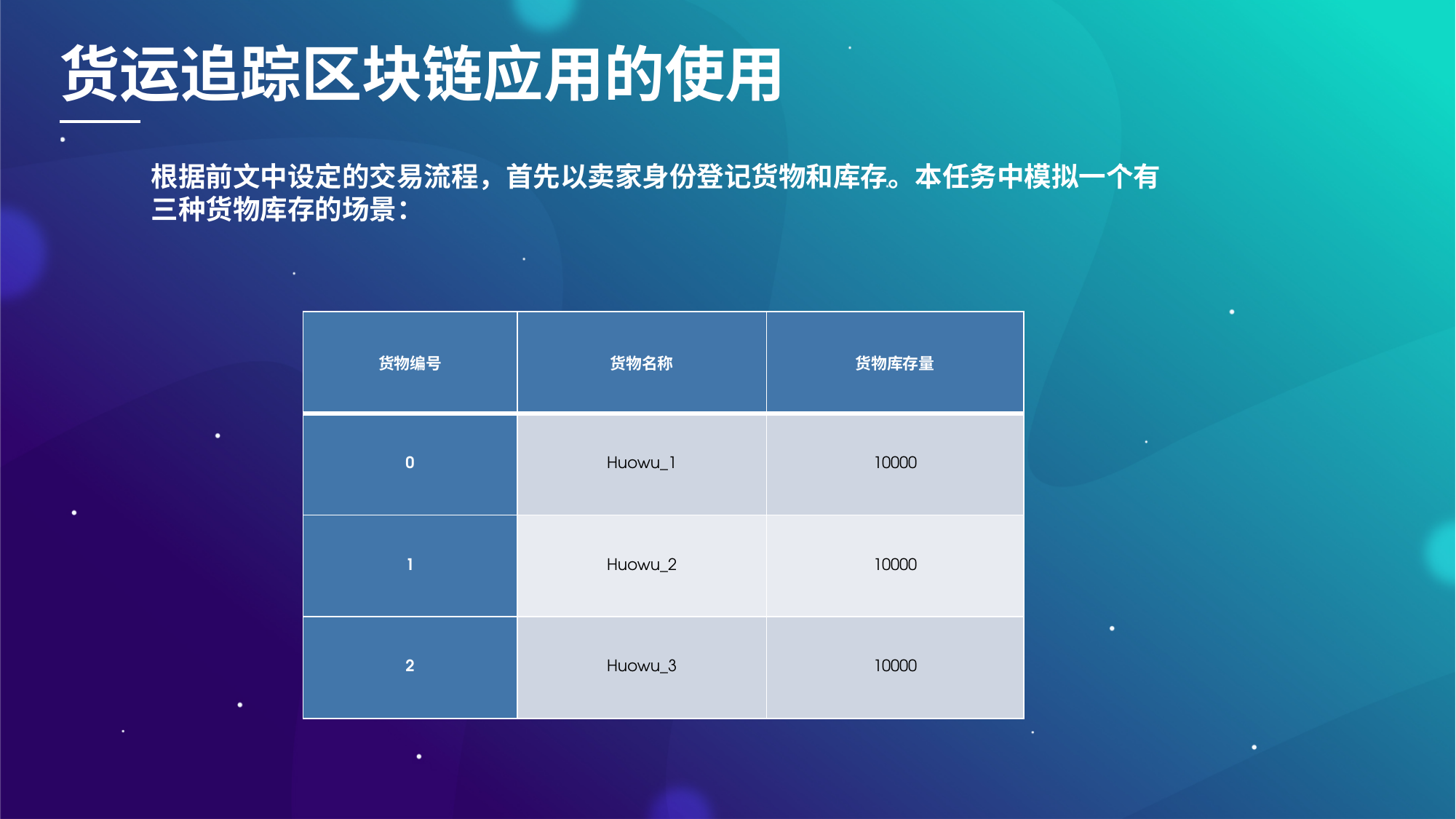

货运追踪区块链应用的使用
根据前文中设定的交易流程，首先以卖家身份登记货物和库存。本任务中模拟一个有三种货物库存的场景：
| 货物编号 | 货物名称 | 货物库存量 |
| --- | --- | --- |
| 0 | Huowu\_1 | 10000 |
| 1 | Huowu\_2 | 10000 |
| 2 | Huowu\_3 | 10000 |